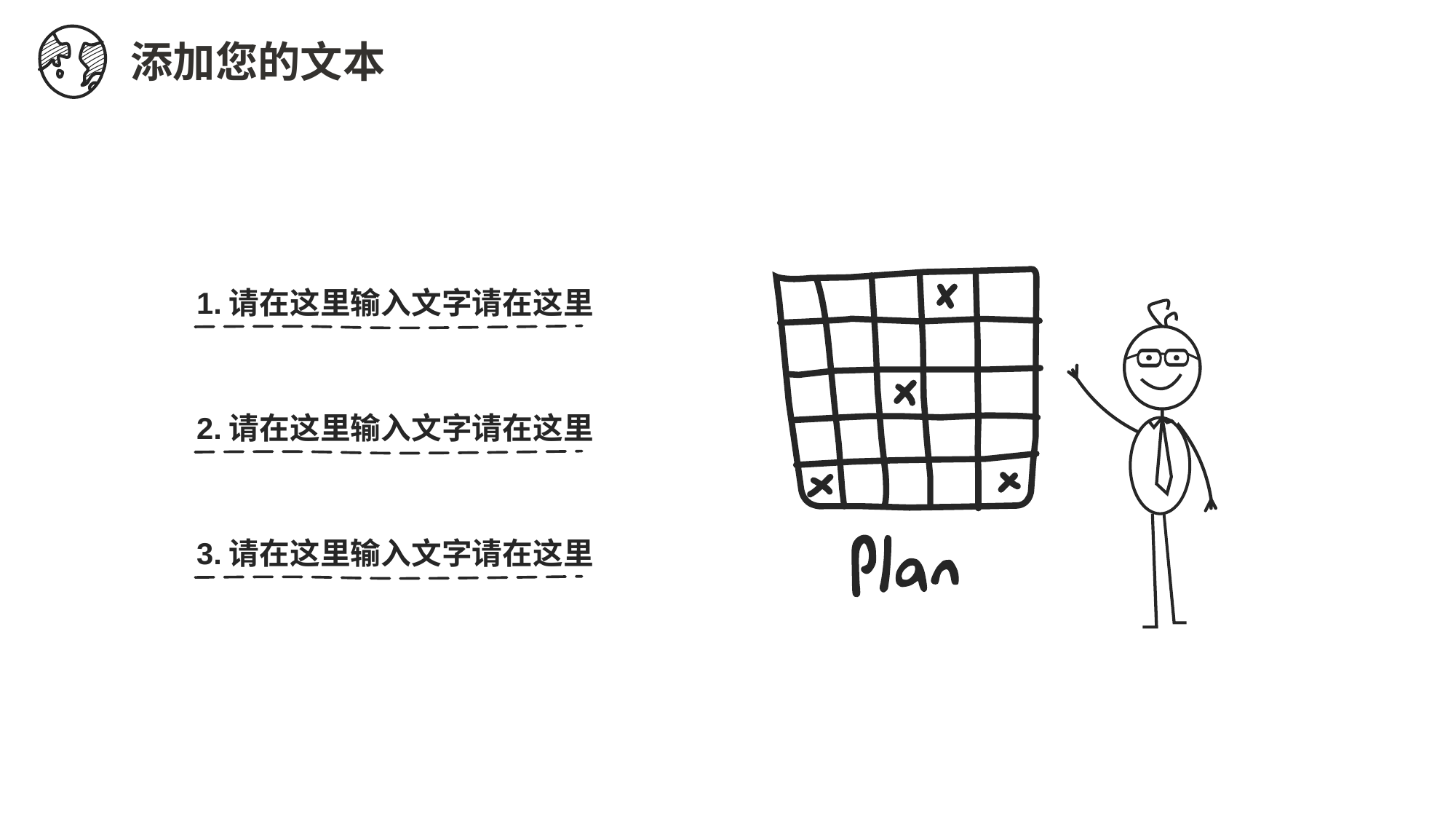

添加您的文本

1.请在这里输入文字请在这里

2.请在这里输入文字请在这里

3.请在这里输入文字请在这里